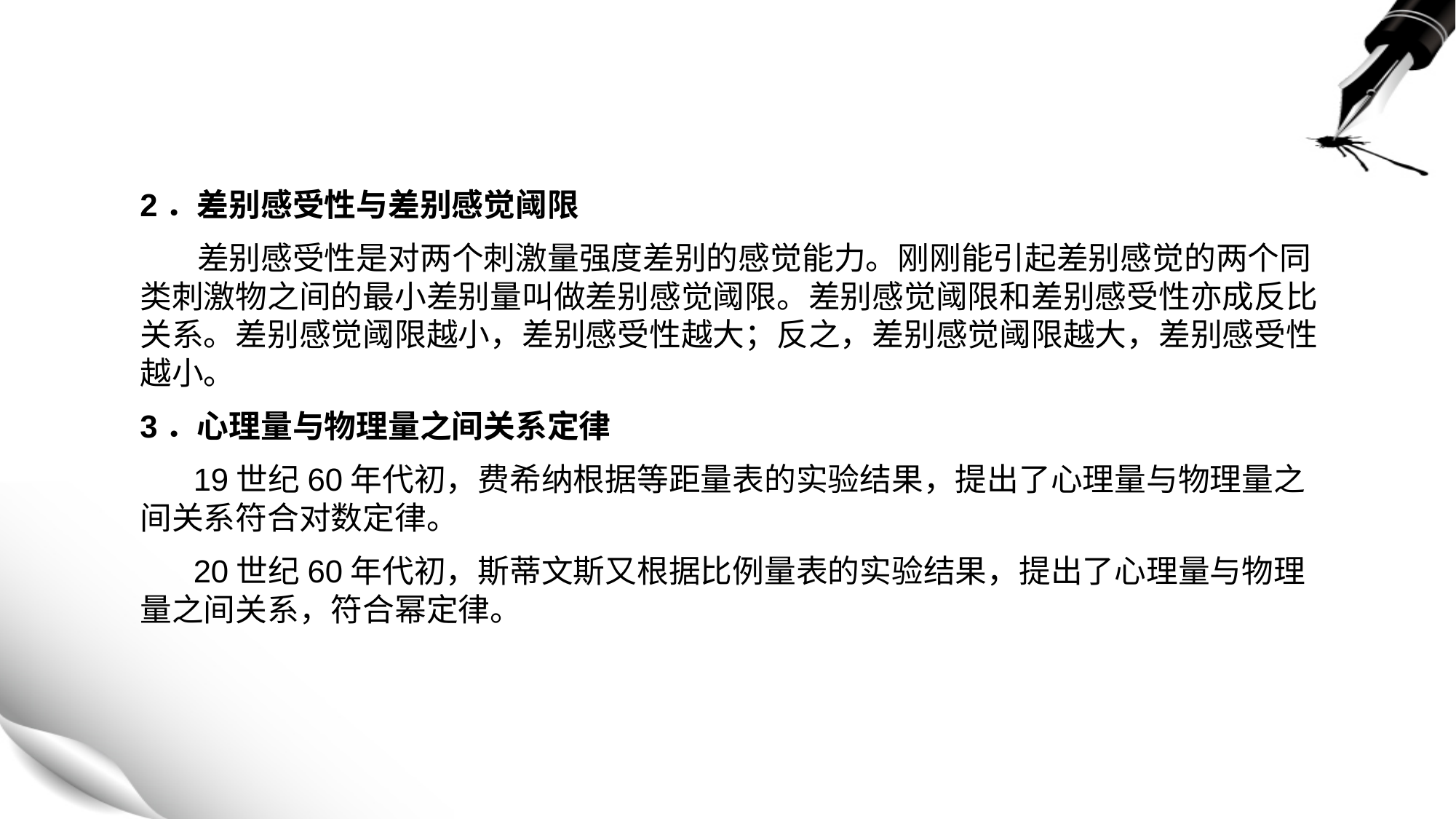

2．差别感受性与差别感觉阈限
       差别感受性是对两个刺激量强度差别的感觉能力。刚刚能引起差别感觉的两个同类刺激物之间的最小差别量叫做差别感觉阈限。差别感觉阈限和差别感受性亦成反比关系。差别感觉阈限越小，差别感受性越大；反之，差别感觉阈限越大，差别感受性越小。
3．心理量与物理量之间关系定律
      19世纪60年代初，费希纳根据等距量表的实验结果，提出了心理量与物理量之间关系符合对数定律。
      20世纪60年代初，斯蒂文斯又根据比例量表的实验结果，提出了心理量与物理量之间关系，符合幂定律。